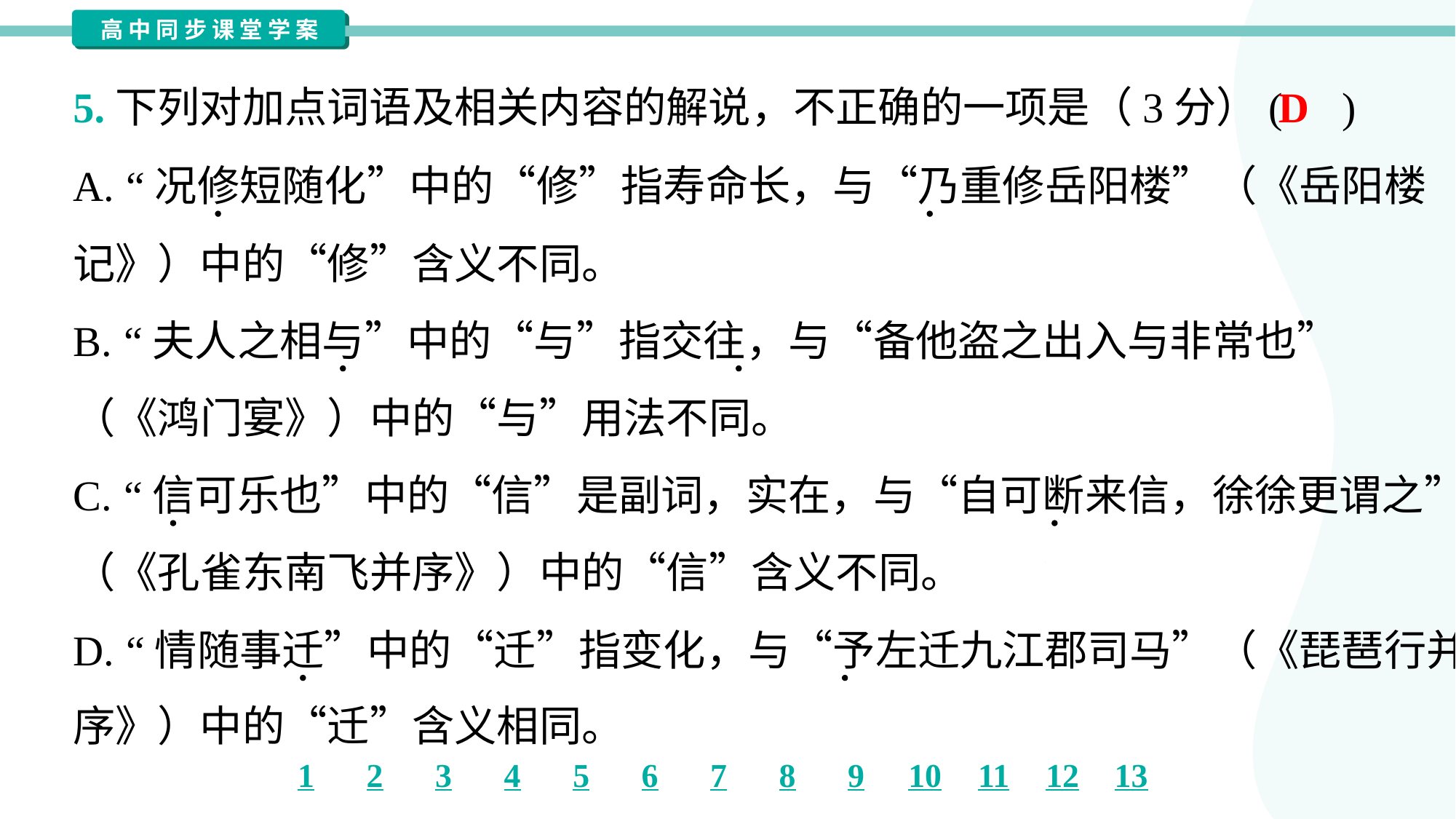

D
5.下列对加点词语及相关内容的解说，不正确的一项是（3分）(     )
A. “况修短随化”中的“修”指寿命长，与“乃重修岳阳楼”（《岳阳楼
记》）中的“修”含义不同。
B. “夫人之相与”中的“与”指交往，与“备他盗之出入与非常也”
（《鸿门宴》）中的“与”用法不同。
C. “信可乐也”中的“信”是副词，实在，与“自可断来信，徐徐更谓之”
（《孔雀东南飞并序》）中的“信”含义不同。
D. “情随事迁”中的“迁”指变化，与“予左迁九江郡司马”（《琵琶行并
序》）中的“迁”含义相同。